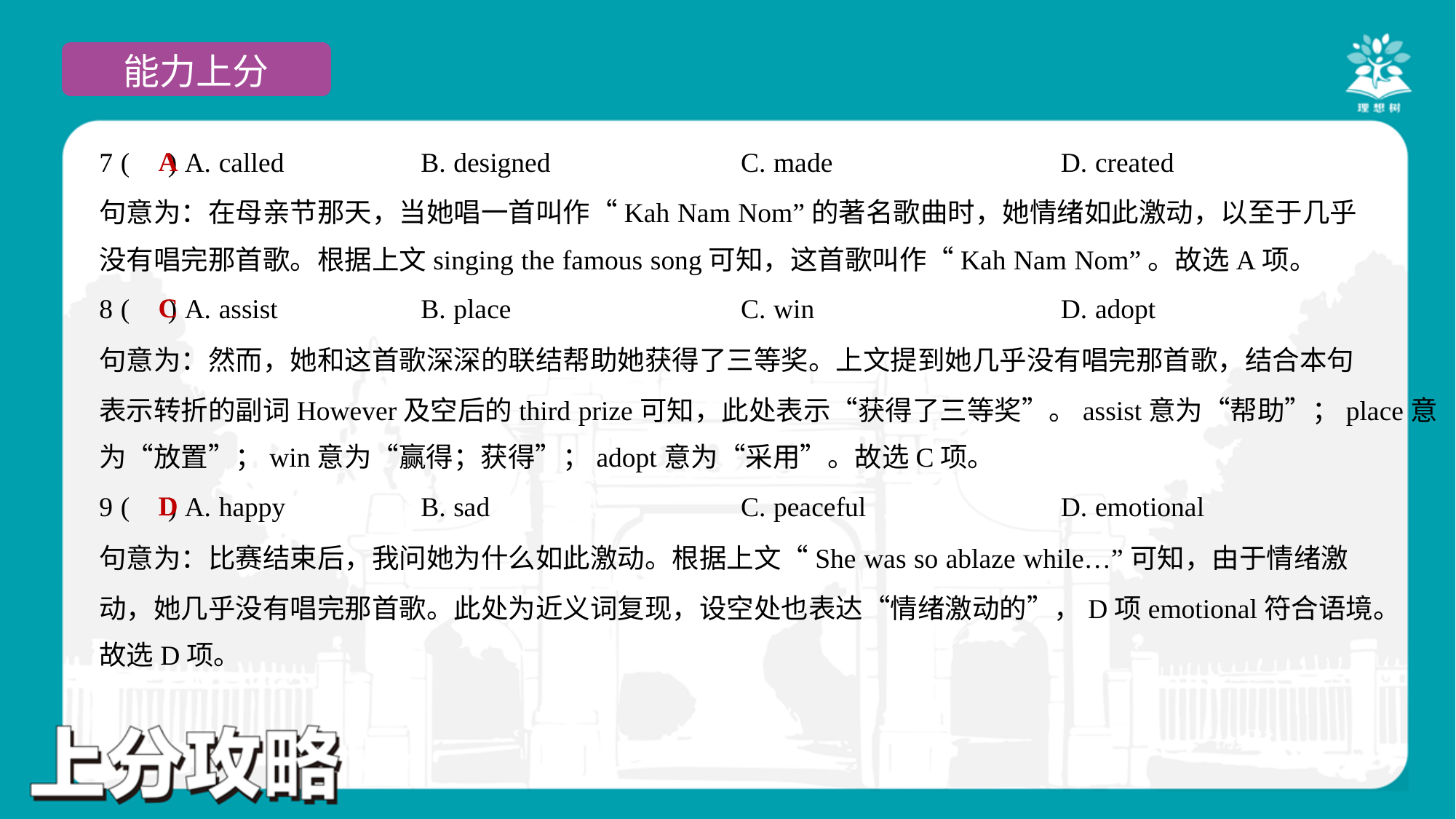

A
7 (     ) A. called	B. designed	C. made	D. created
句意为：在母亲节那天，当她唱一首叫作“Kah Nam Nom”的著名歌曲时，她情绪如此激动，以至于几乎
没有唱完那首歌。根据上文singing the famous song可知，这首歌叫作“Kah Nam Nom”。故选A项。
C
8 (     ) A. assist	B. place	C. win	D. adopt
句意为：然而，她和这首歌深深的联结帮助她获得了三等奖。上文提到她几乎没有唱完那首歌，结合本句
表示转折的副词However及空后的third prize可知，此处表示“获得了三等奖”。assist意为“帮助”；place意
为“放置”；win意为“赢得；获得”；adopt意为“采用”。故选C项。
D
9 (     ) A. happy	B. sad	C. peaceful	D. emotional
句意为：比赛结束后，我问她为什么如此激动。根据上文“She was so ablaze while…”可知，由于情绪激
动，她几乎没有唱完那首歌。此处为近义词复现，设空处也表达“情绪激动的”，D项emotional符合语境。
故选D项。